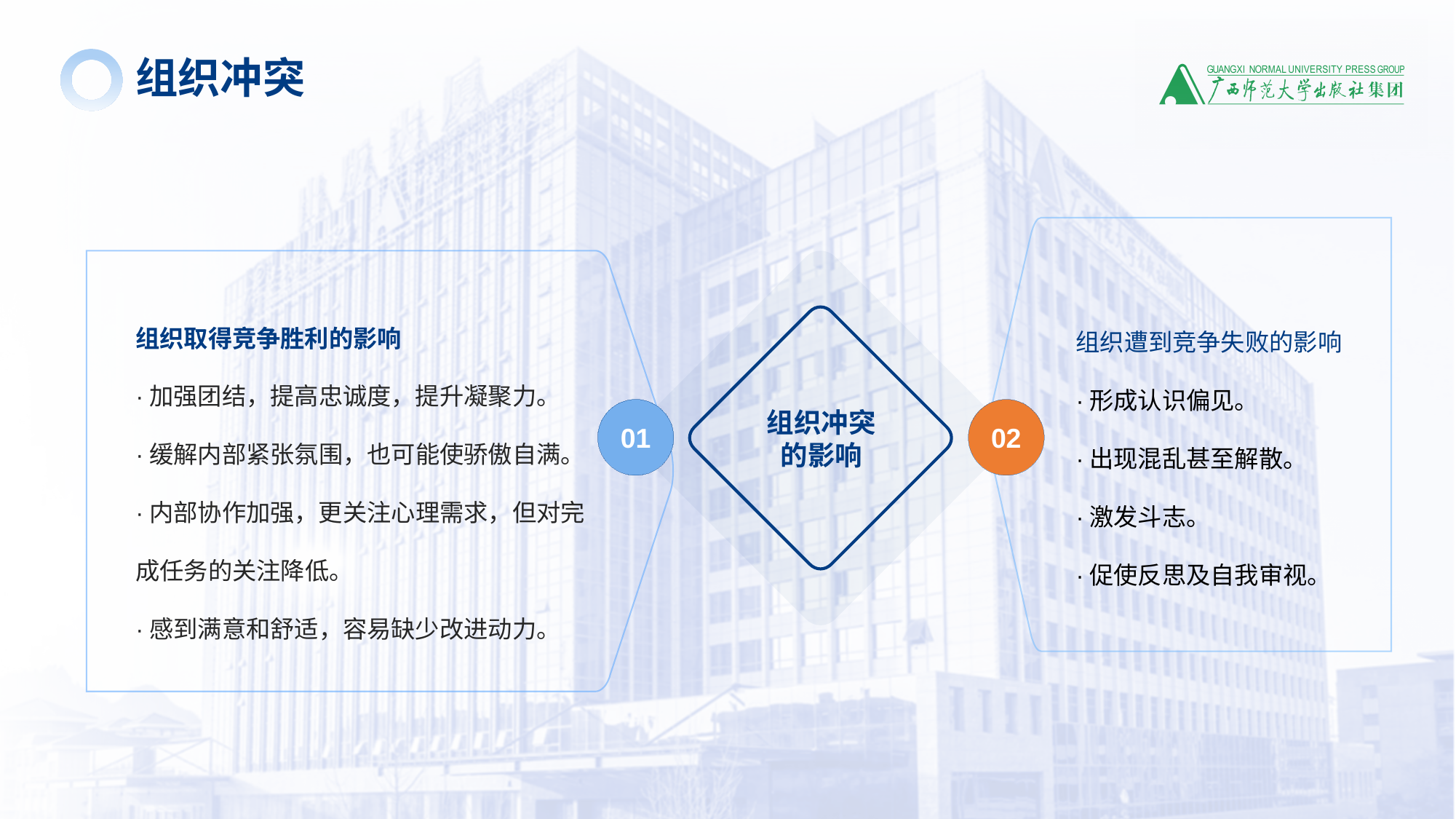

组织冲突

组织遭到竞争失败的影响
·形成认识偏见。
·出现混乱甚至解散。
·激发斗志。
·促使反思及自我审视。
组织取得竞争胜利的影响
·加强团结，提高忠诚度，提升凝聚力。
·缓解内部紧张氛围，也可能使骄傲自满。
·内部协作加强，更关注心理需求，但对完成任务的关注降低。
·感到满意和舒适，容易缺少改进动力。

组织冲突的影响
01
02